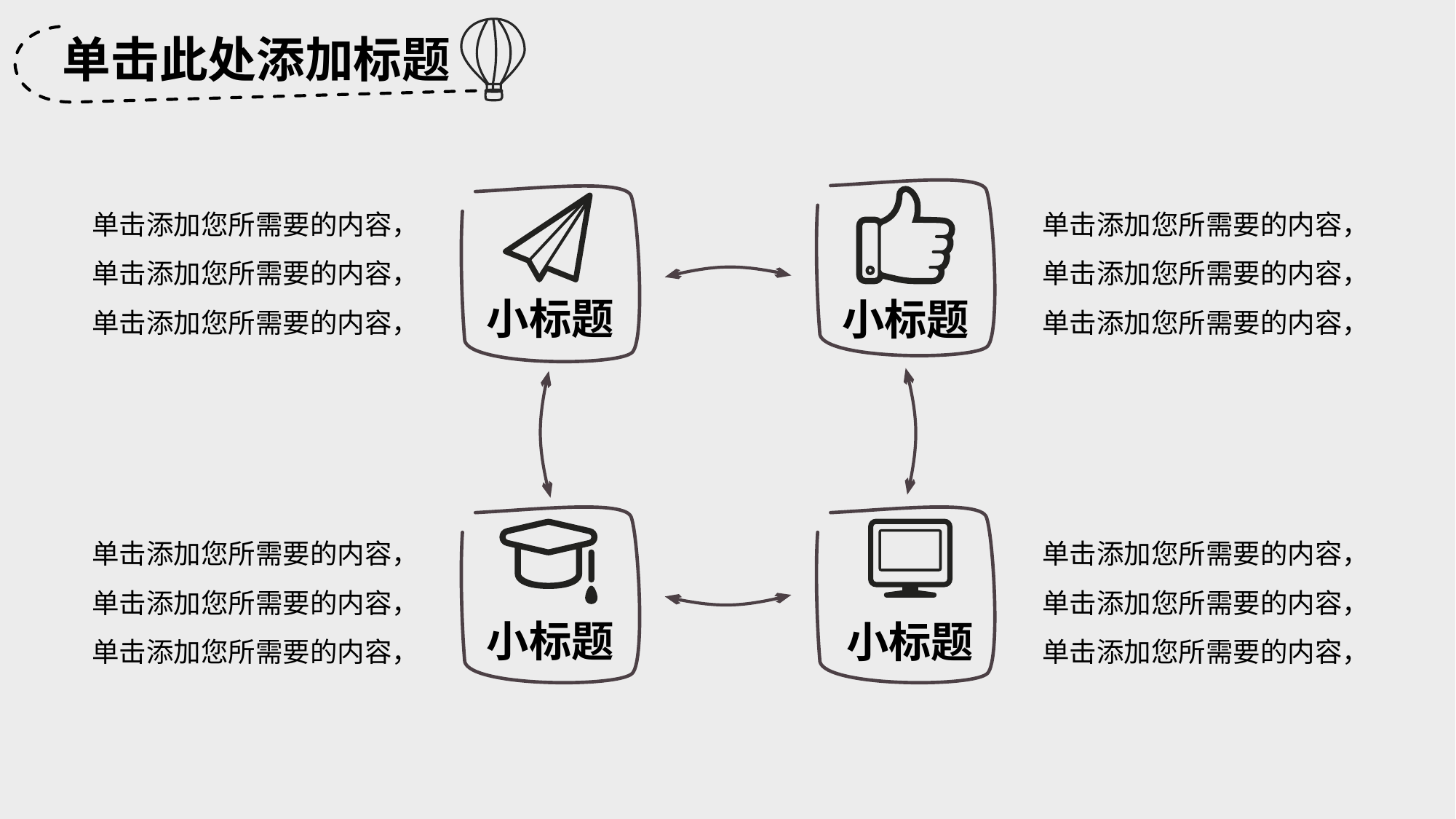

单击此处添加标题

单击添加您所需要的内容，单击添加您所需要的内容，单击添加您所需要的内容，
单击添加您所需要的内容，单击添加您所需要的内容，单击添加您所需要的内容，

小标题
小标题
单击添加您所需要的内容，单击添加您所需要的内容，单击添加您所需要的内容，
单击添加您所需要的内容，单击添加您所需要的内容，单击添加您所需要的内容，

小标题
小标题